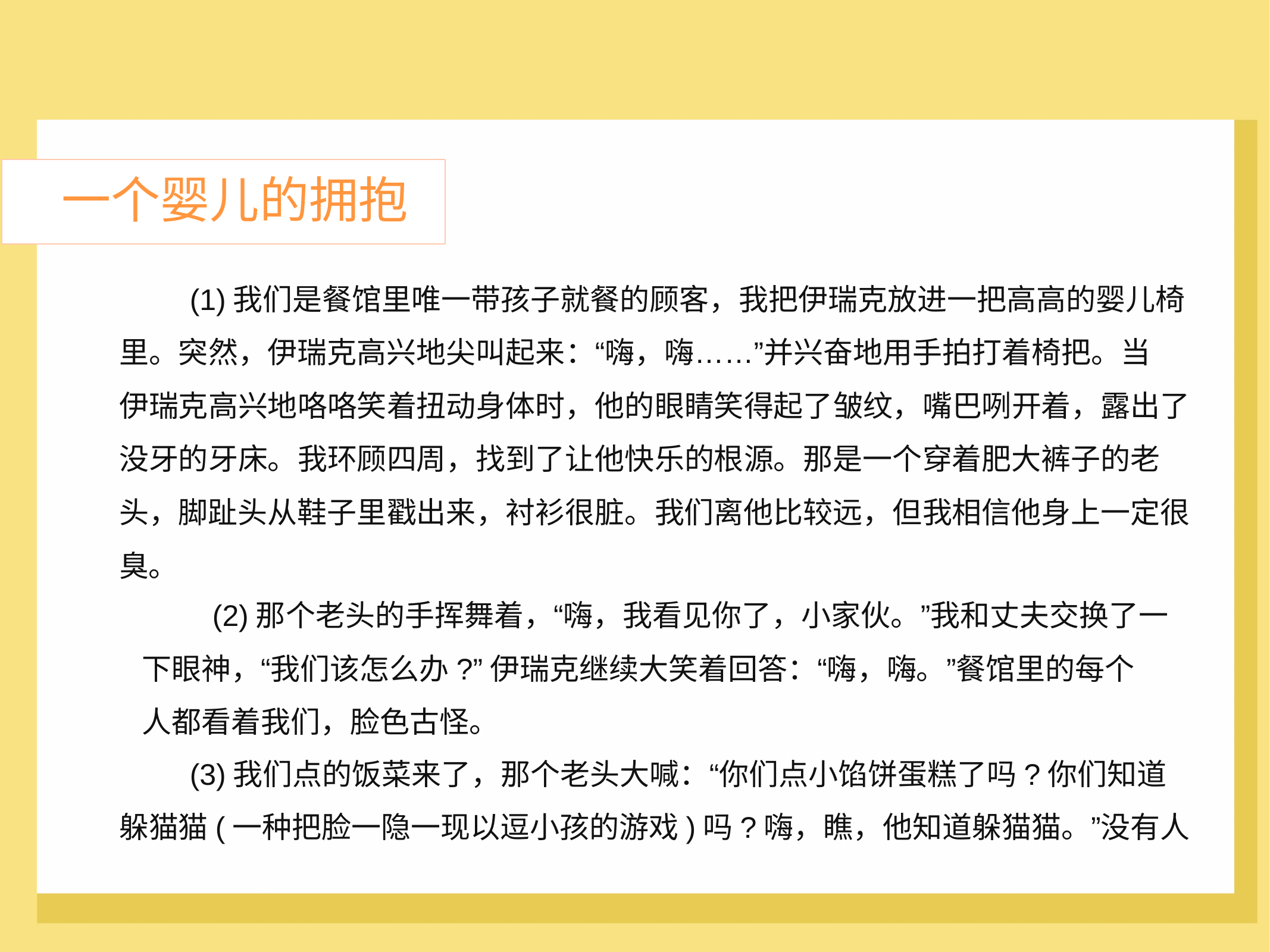

一个婴儿的拥抱
	(1)我们是餐馆里唯一带孩子就餐的顾客，我把伊瑞克放进一把高高的婴儿椅

里。突然，伊瑞克高兴地尖叫起来：“嗨，嗨……”并兴奋地用手拍打着椅把。当

伊瑞克高兴地咯咯笑着扭动身体时，他的眼睛笑得起了皱纹，嘴巴咧开着，露出了

没牙的牙床。我环顾四周，找到了让他快乐的根源。那是一个穿着肥大裤子的老

头，脚趾头从鞋子里戳出来，衬衫很脏。我们离他比较远，但我相信他身上一定很

臭。
	(2)那个老头的手挥舞着，“嗨，我看见你了，小家伙。”我和丈夫交换了一

下眼神，“我们该怎么办?”伊瑞克继续大笑着回答：“嗨，嗨。”餐馆里的每个

人都看着我们，脸色古怪。
	(3)我们点的饭菜来了，那个老头大喊：“你们点小馅饼蛋糕了吗?你们知道

躲猫猫(一种把脸一隐一现以逗小孩的游戏)吗?嗨，瞧，他知道躲猫猫。”没有人